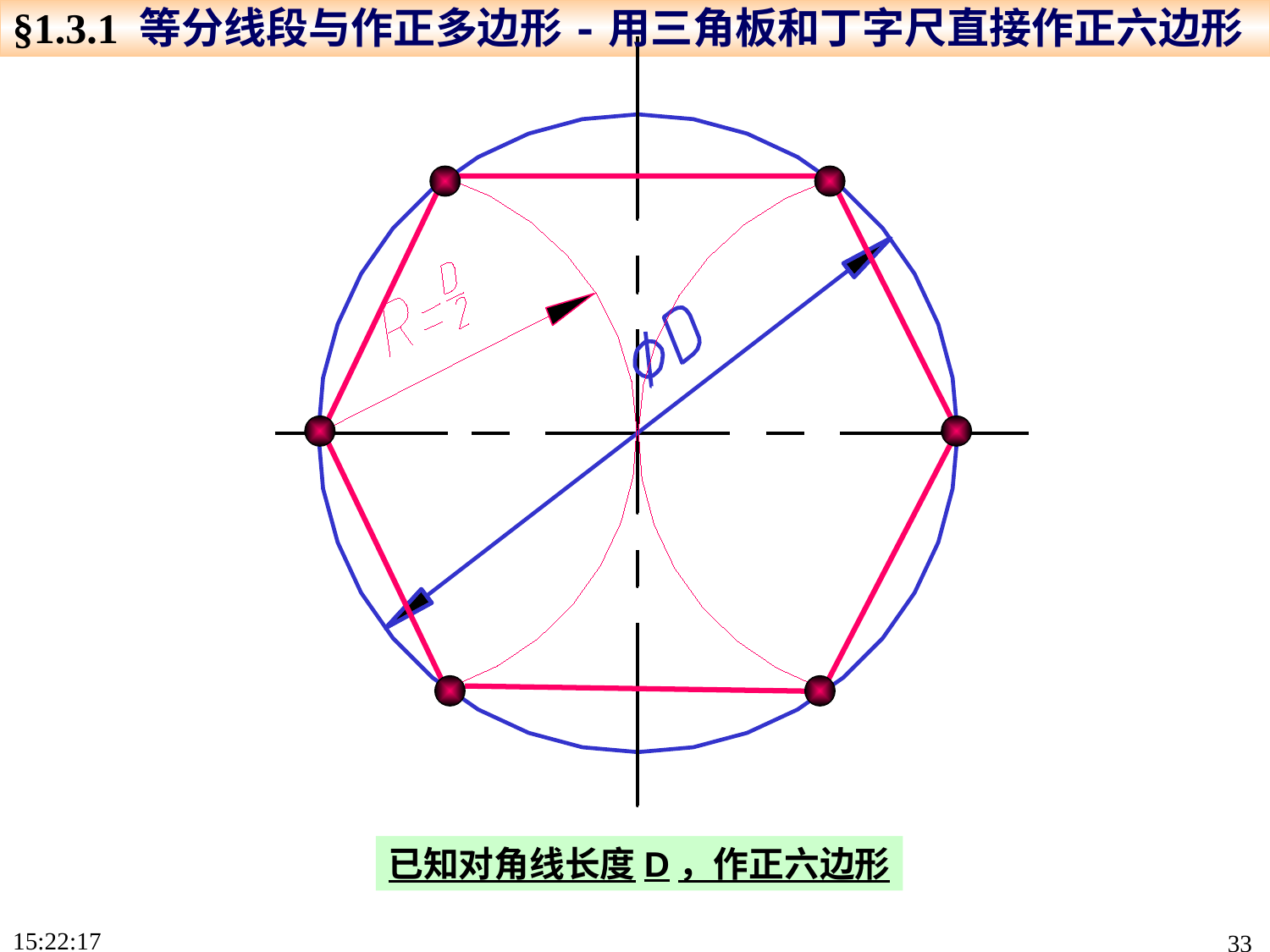

§1.3.1 等分线段与作正多边形-用三角板和丁字尺直接作正六边形

已知对角线长度D，作正六边形
15:22:17
33